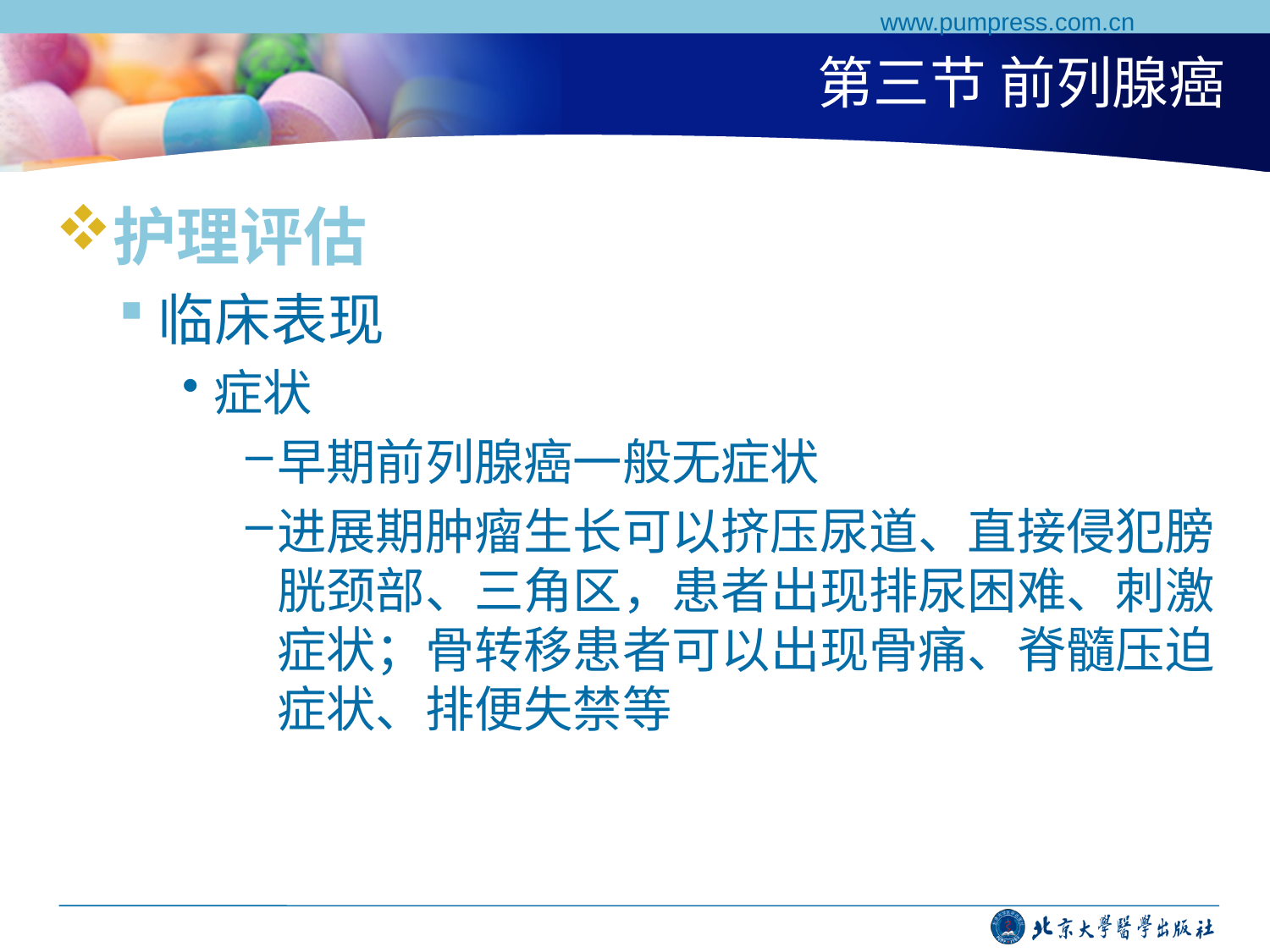

www.pumpress.com.cn
# 第三节 前列腺癌
护理评估
临床表现
症状
早期前列腺癌一般无症状
进展期肿瘤生长可以挤压尿道、直接侵犯膀胱颈部、三角区，患者出现排尿困难、刺激症状；骨转移患者可以出现骨痛、脊髓压迫症状、排便失禁等